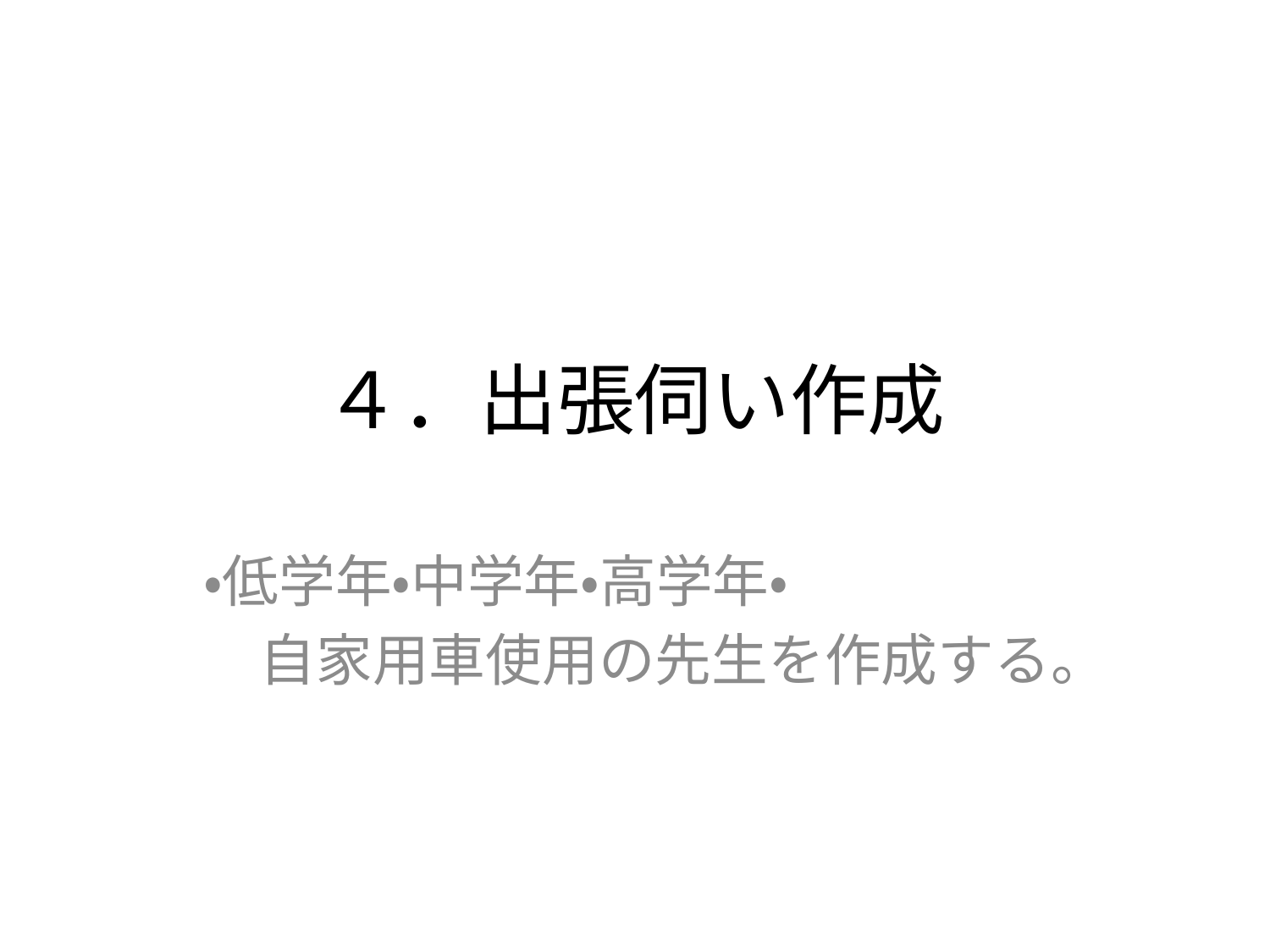

# ４．出張伺い作成
・低学年・中学年・高学年・
　自家用車使用の先生を作成する。